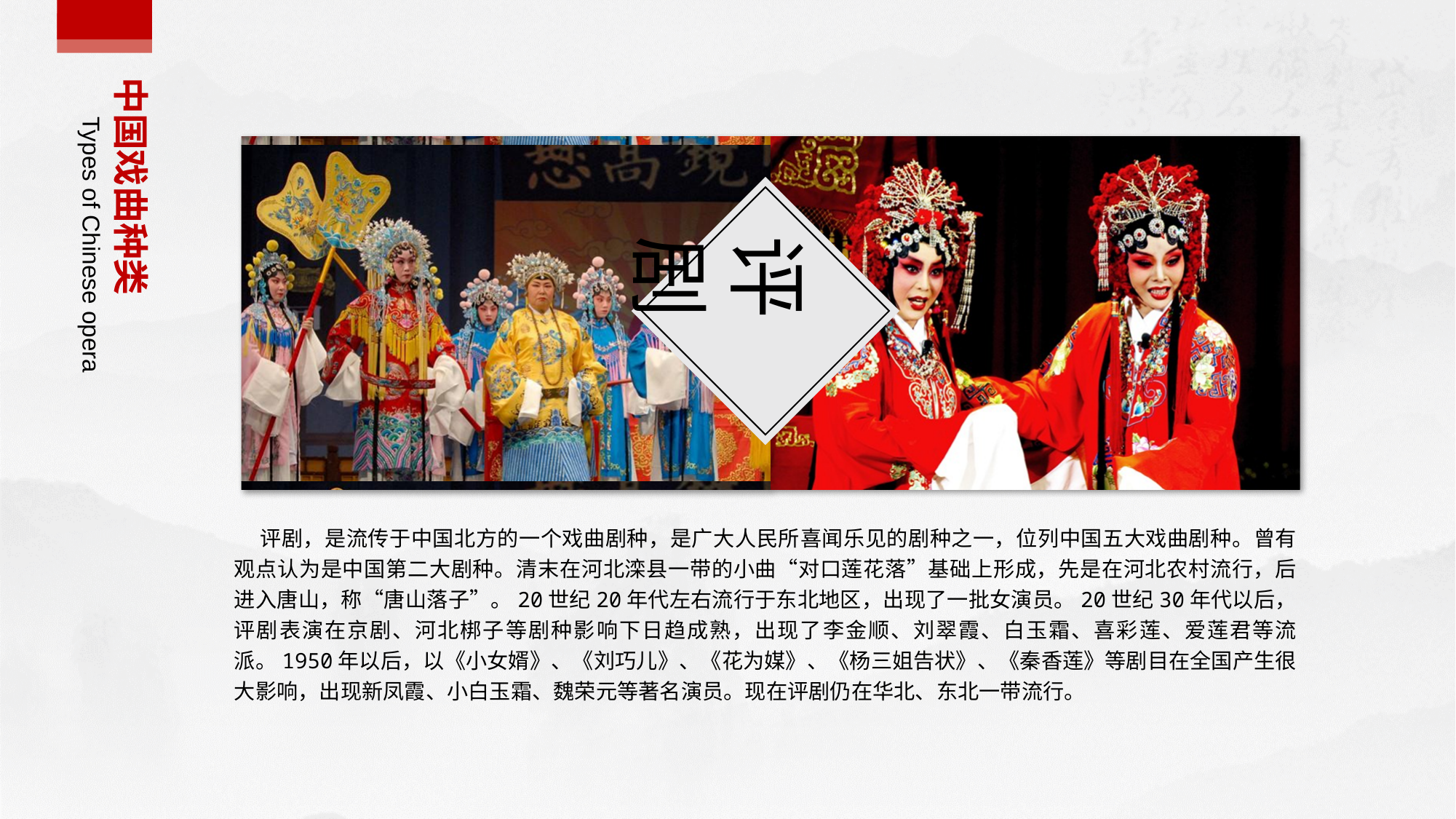

中国戏曲种类
Types of Chinese opera

评剧
    评剧，是流传于中国北方的一个戏曲剧种，是广大人民所喜闻乐见的剧种之一，位列中国五大戏曲剧种。曾有观点认为是中国第二大剧种。清末在河北滦县一带的小曲“对口莲花落”基础上形成，先是在河北农村流行，后进入唐山，称“唐山落子”。20世纪20年代左右流行于东北地区，出现了一批女演员。20世纪30年代以后，评剧表演在京剧、河北梆子等剧种影响下日趋成熟，出现了李金顺、刘翠霞、白玉霜、喜彩莲、爱莲君等流派。1950年以后，以《小女婿》、《刘巧儿》、《花为媒》、《杨三姐告状》、《秦香莲》等剧目在全国产生很大影响，出现新凤霞、小白玉霜、魏荣元等著名演员。现在评剧仍在华北、东北一带流行。